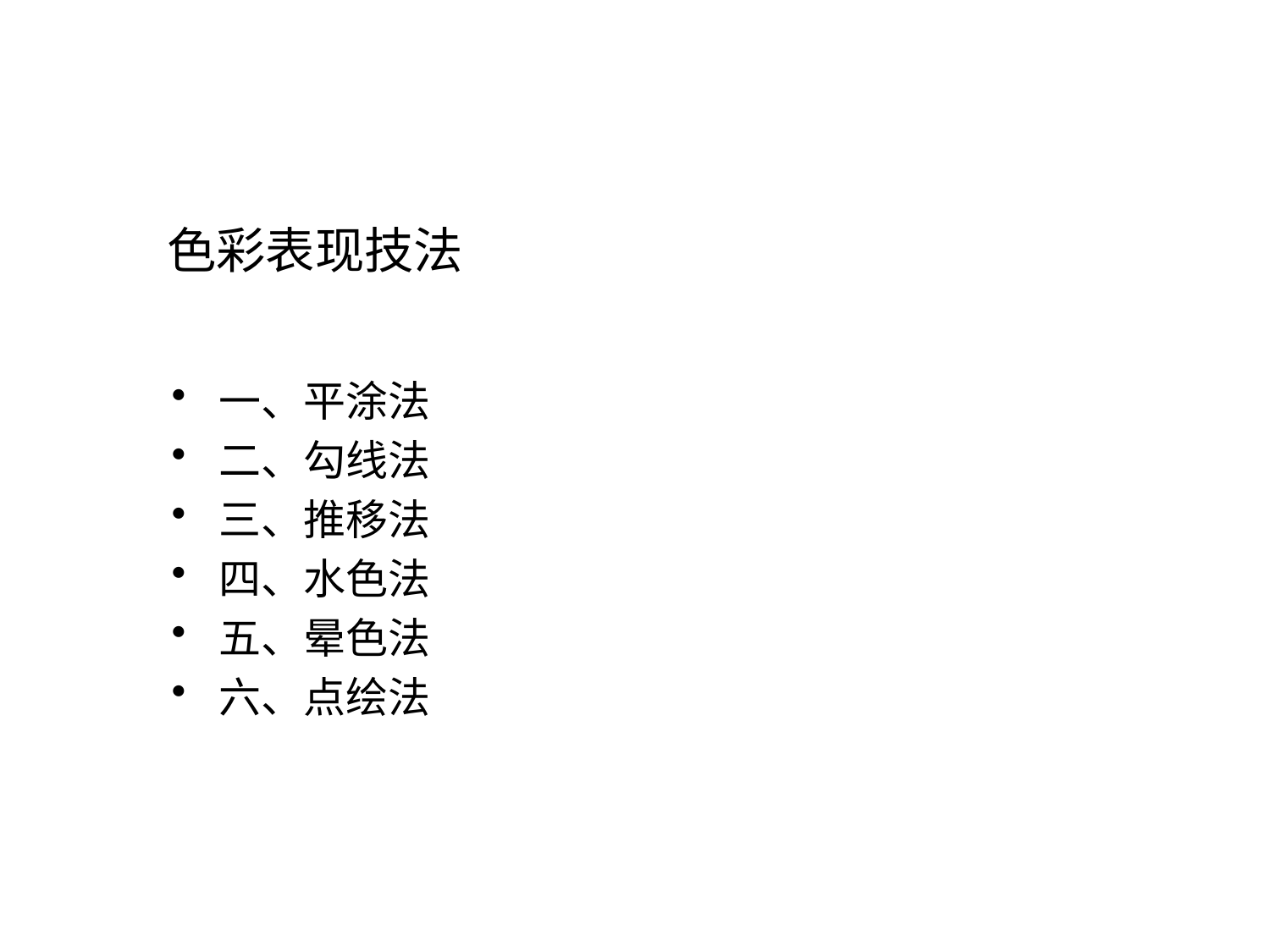

# 色彩表现技法
一、平涂法
二、勾线法
三、推移法
四、水色法
五、晕色法
六、点绘法